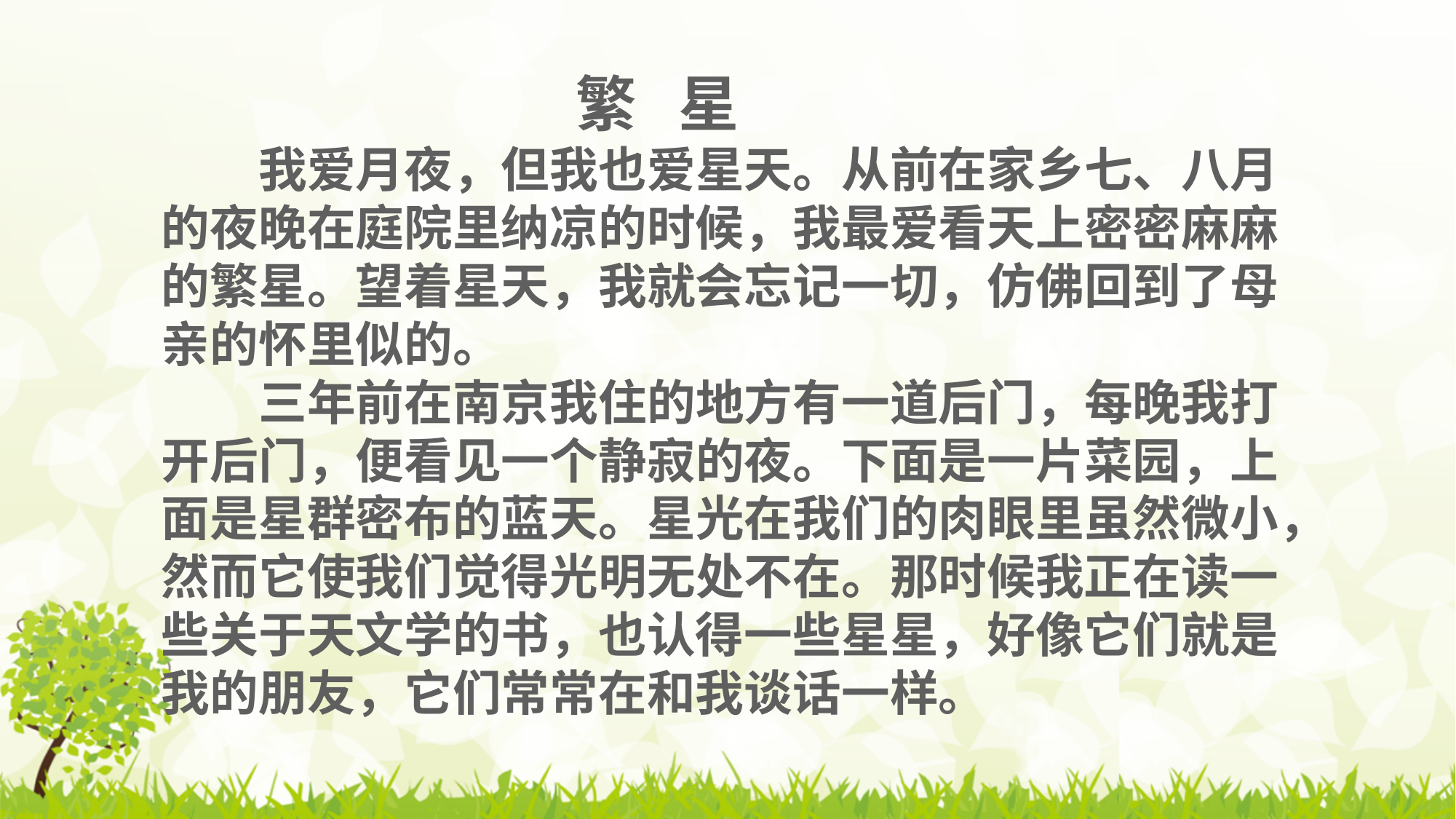

繁   星
　　我爱月夜，但我也爱星天。从前在家乡七、八月的夜晚在庭院里纳凉的时候，我最爱看天上密密麻麻的繁星。望着星天，我就会忘记一切，仿佛回到了母亲的怀里似的。
　　三年前在南京我住的地方有一道后门，每晚我打开后门，便看见一个静寂的夜。下面是一片菜园，上面是星群密布的蓝天。星光在我们的肉眼里虽然微小，然而它使我们觉得光明无处不在。那时候我正在读一些关于天文学的书，也认得一些星星，好像它们就是我的朋友，它们常常在和我谈话一样。